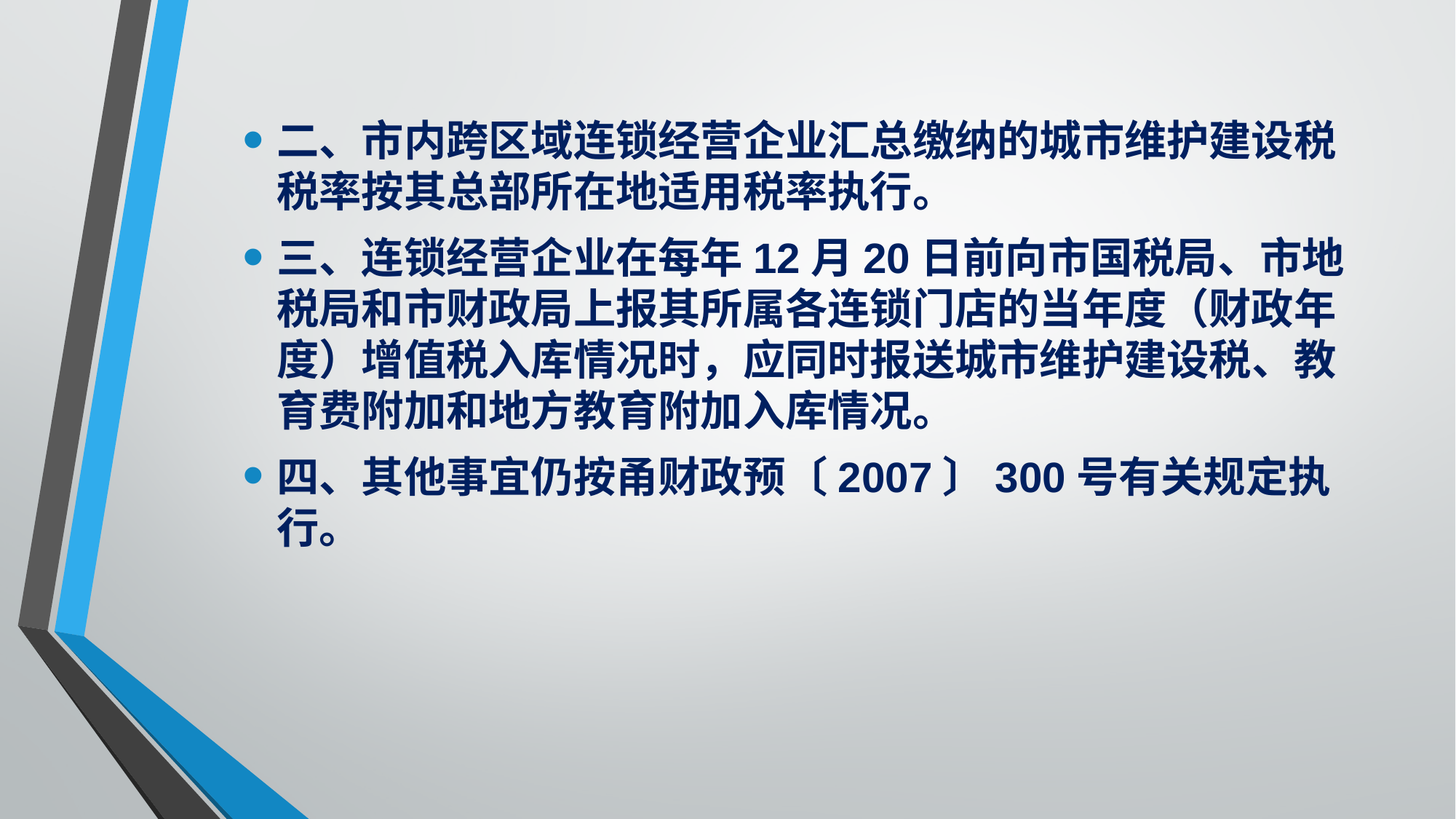

二、市内跨区域连锁经营企业汇总缴纳的城市维护建设税税率按其总部所在地适用税率执行。
三、连锁经营企业在每年12月20日前向市国税局、市地税局和市财政局上报其所属各连锁门店的当年度（财政年度）增值税入库情况时，应同时报送城市维护建设税、教育费附加和地方教育附加入库情况。
四、其他事宜仍按甬财政预〔2007〕300号有关规定执行。